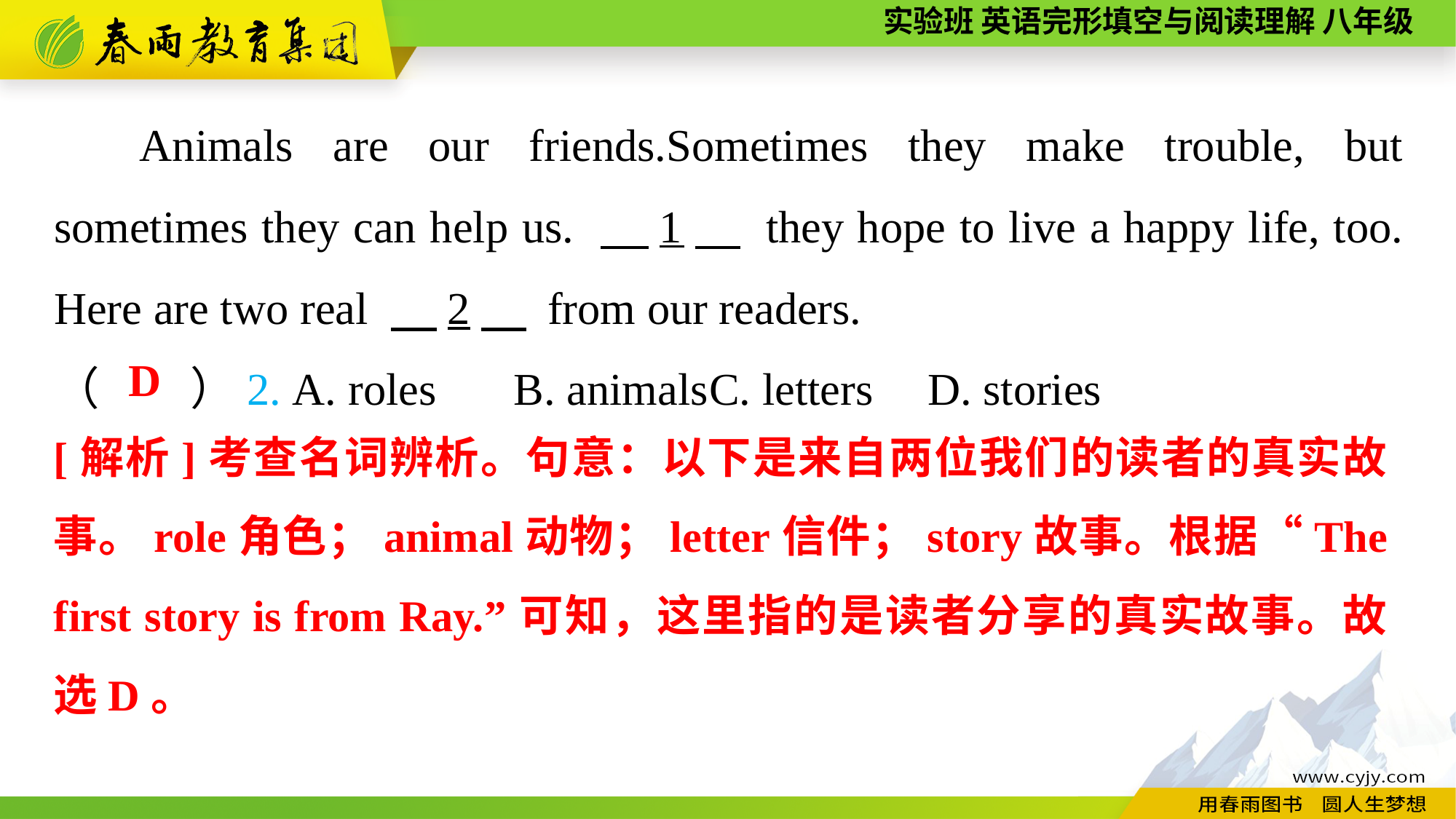

Animals are our friends.Sometimes they make trouble, but sometimes they can help us. 　1　 they hope to live a happy life, too. Here are two real 　2　 from our readers.
（　　）2. A. roles	  B. animals	C. letters	D. stories
D
[解析]考查名词辨析。句意：以下是来自两位我们的读者的真实故事。role角色；animal动物；letter信件；story故事。根据“The first story is from Ray.”可知，这里指的是读者分享的真实故事。故选D。